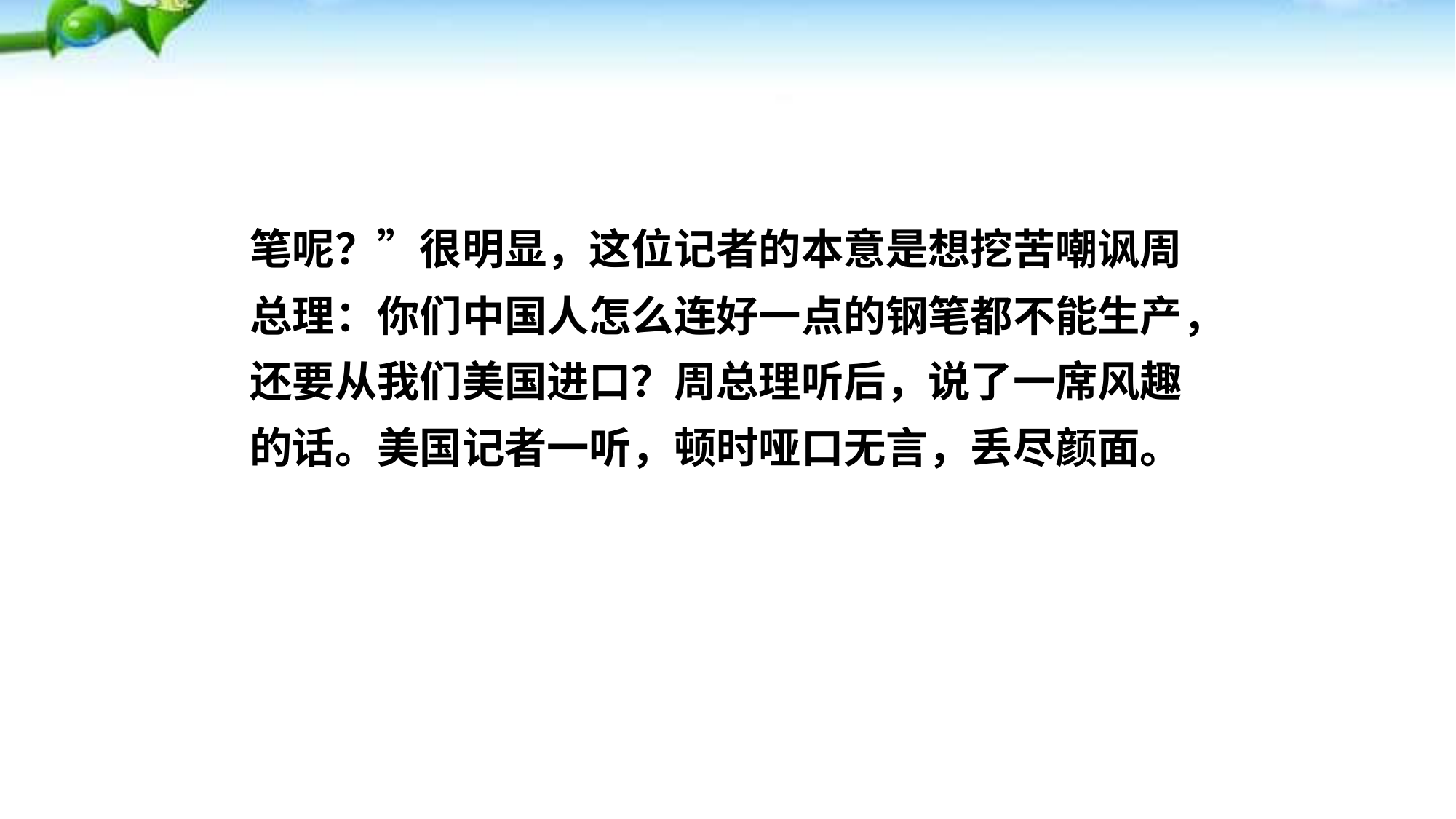

笔呢？”很明显，这位记者的本意是想挖苦嘲讽周总理：你们中国人怎么连好一点的钢笔都不能生产，还要从我们美国进口？周总理听后，说了一席风趣的话。美国记者一听，顿时哑口无言，丢尽颜面。